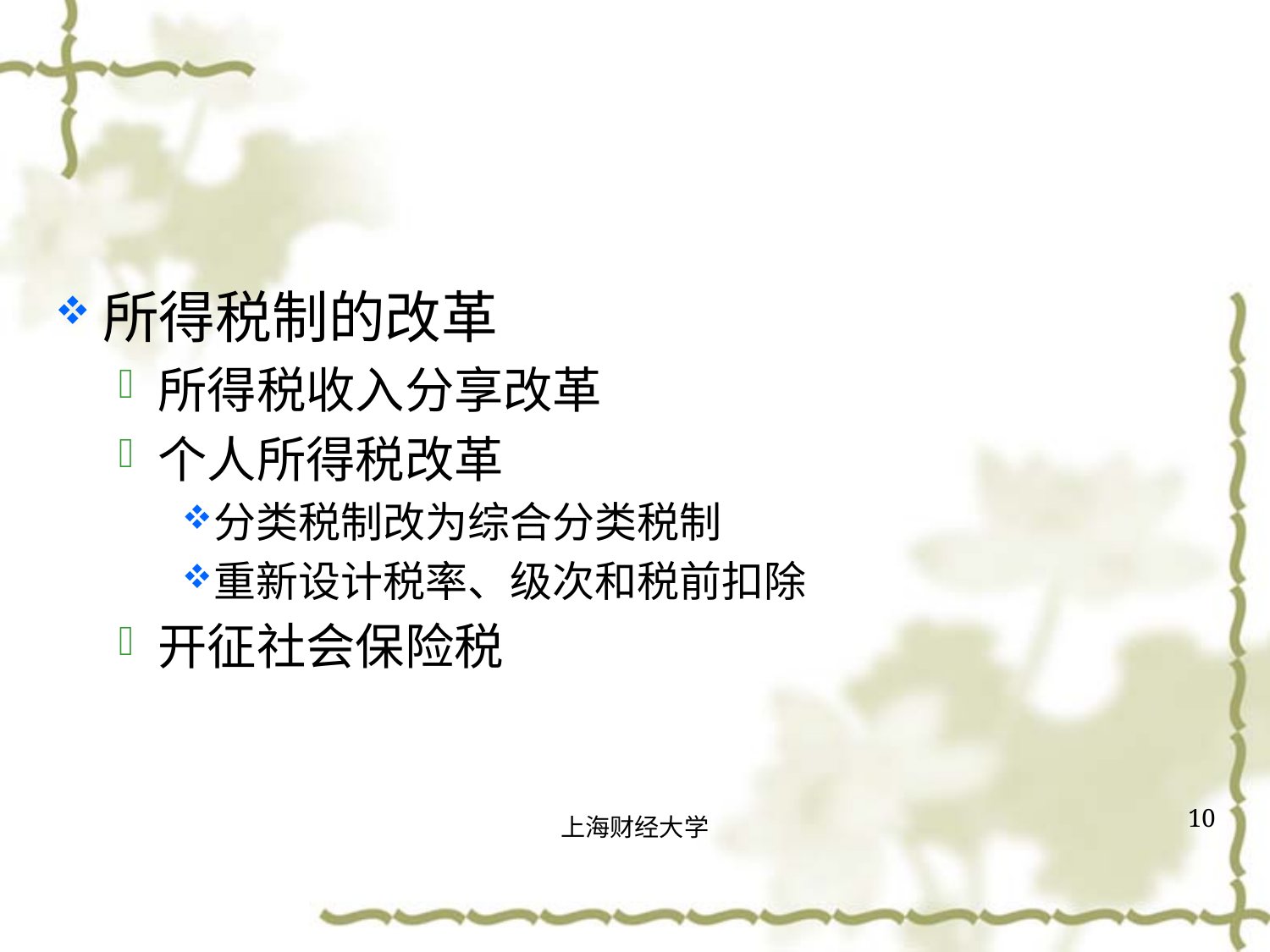

#
所得税制的改革
所得税收入分享改革
个人所得税改革
分类税制改为综合分类税制
重新设计税率、级次和税前扣除
开征社会保险税
10
上海财经大学